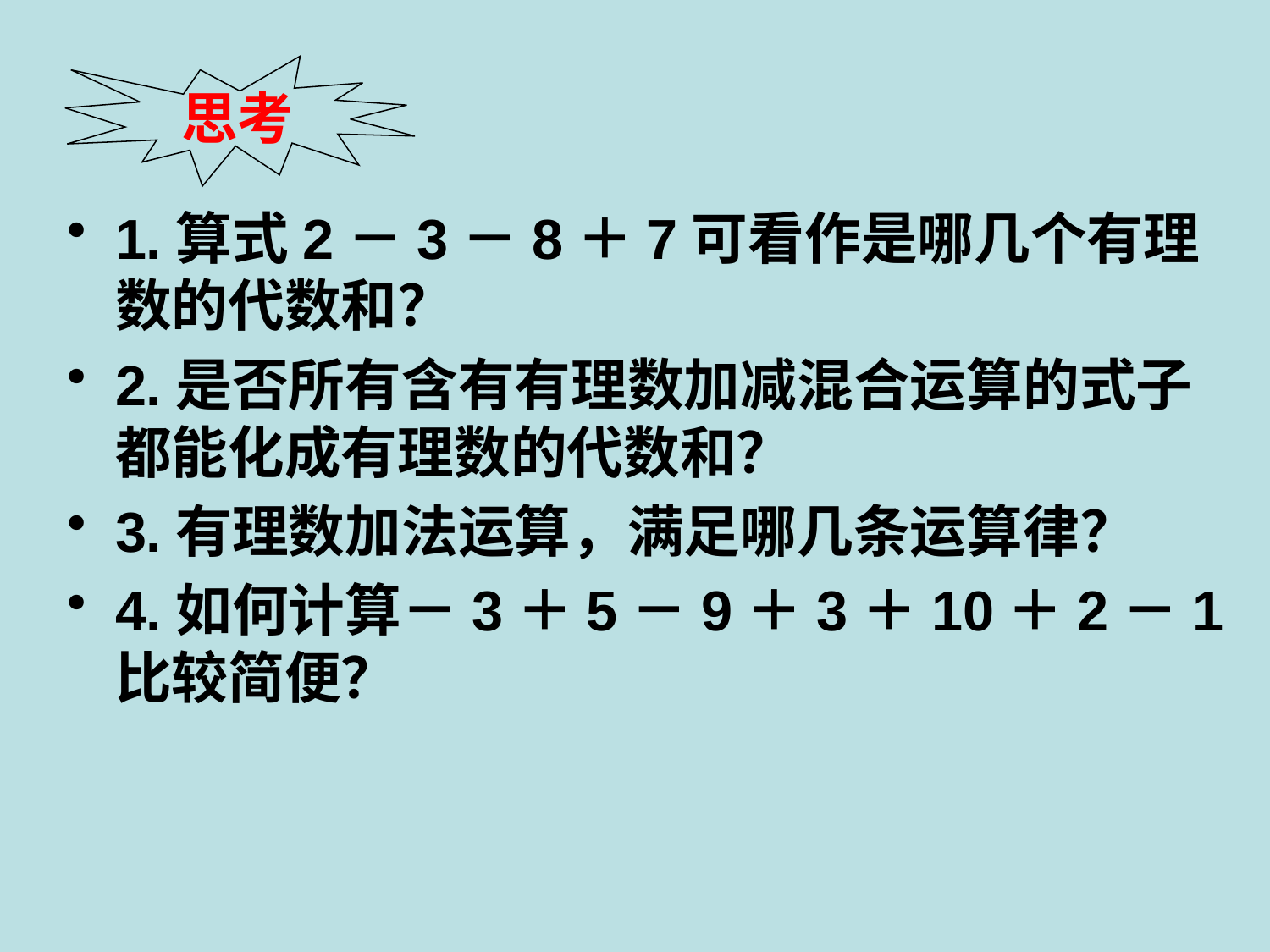

思考
1.算式2－3－8＋7可看作是哪几个有理数的代数和？
2.是否所有含有有理数加减混合运算的式子都能化成有理数的代数和？
3.有理数加法运算，满足哪几条运算律？
4.如何计算－3＋5－9＋3＋10＋2－1比较简便？